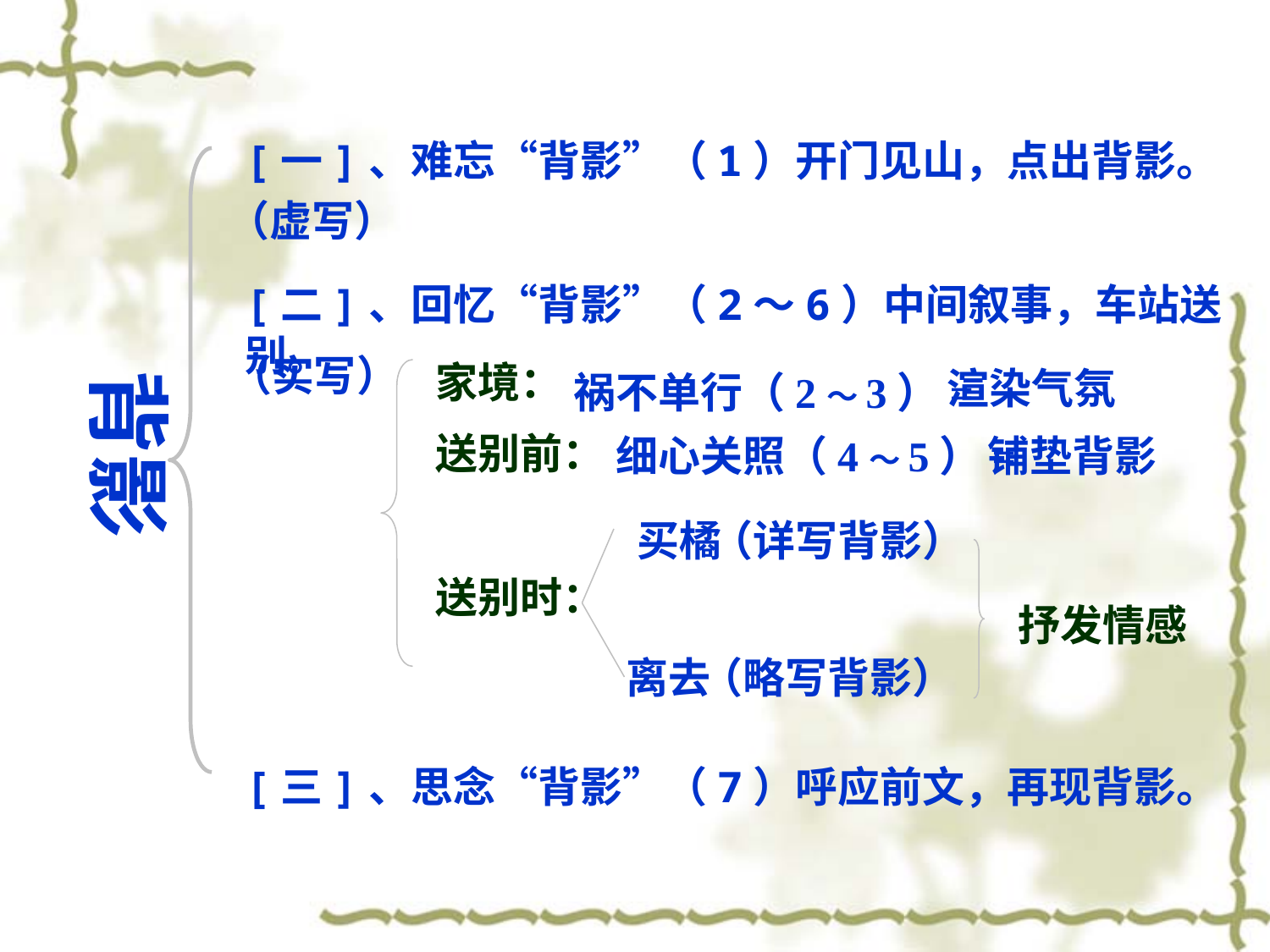

[一]、难忘“背影”（1）开门见山，点出背影。

[二]、回忆“背影”（2～6）中间叙事，车站送别。

[三]、思念“背影”（7）呼应前文，再现背影。

（虚写）
（实写）
家境：
送别前：

送别时：
渲染气氛
背影

祸不单行（2～3）=
细心关照（4～5）=
铺垫背影
买橘
（详写背影）

抒发情感

离去
（略写背影）